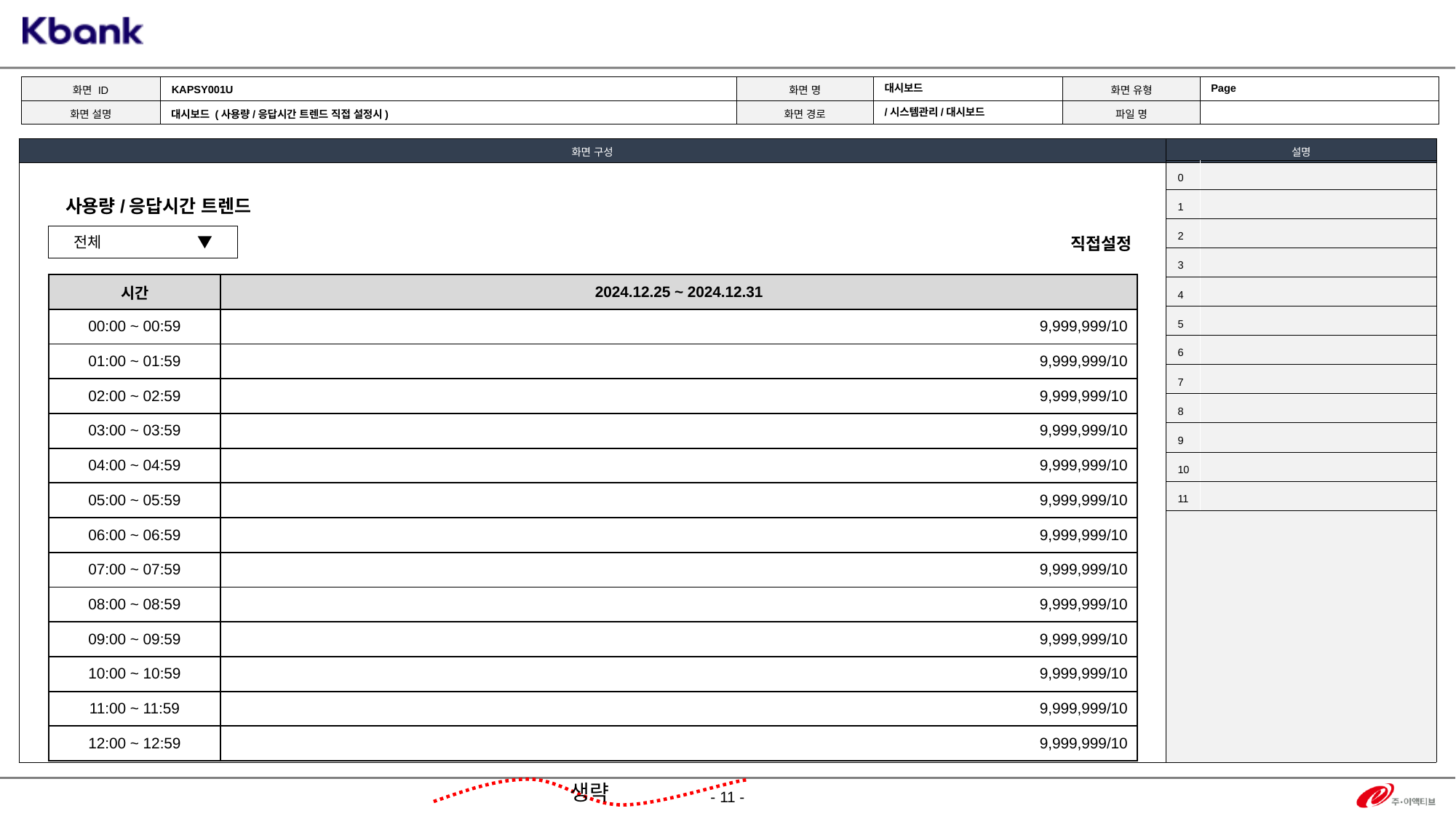

KAPSY001U
Page
대시보드
/시스템관리/대시보드

대시보드 (사용량/응답시간 트렌드 직접 설정시)
| 0 |  |
| --- | --- |
| 1 |  |
| 2 |  |
| 3 |  |
| 4 |  |
| 5 |  |
| 6 |  |
| 7 |  |
| 8 |  |
| 9 |  |
| 10 |  |
| 11 |  |
사용량/응답시간 트렌드
전체                       ▼
직접설정
| 시간 | 2024.12.25 ~ 2024.12.31 |
| --- | --- |
| 00:00 ~ 00:59 | 9,999,999/10 |
| 01:00 ~ 01:59 | 9,999,999/10 |
| 02:00 ~ 02:59 | 9,999,999/10 |
| 03:00 ~ 03:59 | 9,999,999/10 |
| 04:00 ~ 04:59 | 9,999,999/10 |
| 05:00 ~ 05:59 | 9,999,999/10 |
| 06:00 ~ 06:59 | 9,999,999/10 |
| 07:00 ~ 07:59 | 9,999,999/10 |
| 08:00 ~ 08:59 | 9,999,999/10 |
| 09:00 ~ 09:59 | 9,999,999/10 |
| 10:00 ~ 10:59 | 9,999,999/10 |
| 11:00 ~ 11:59 | 9,999,999/10 |
| 12:00 ~ 12:59 | 9,999,999/10 |
생략